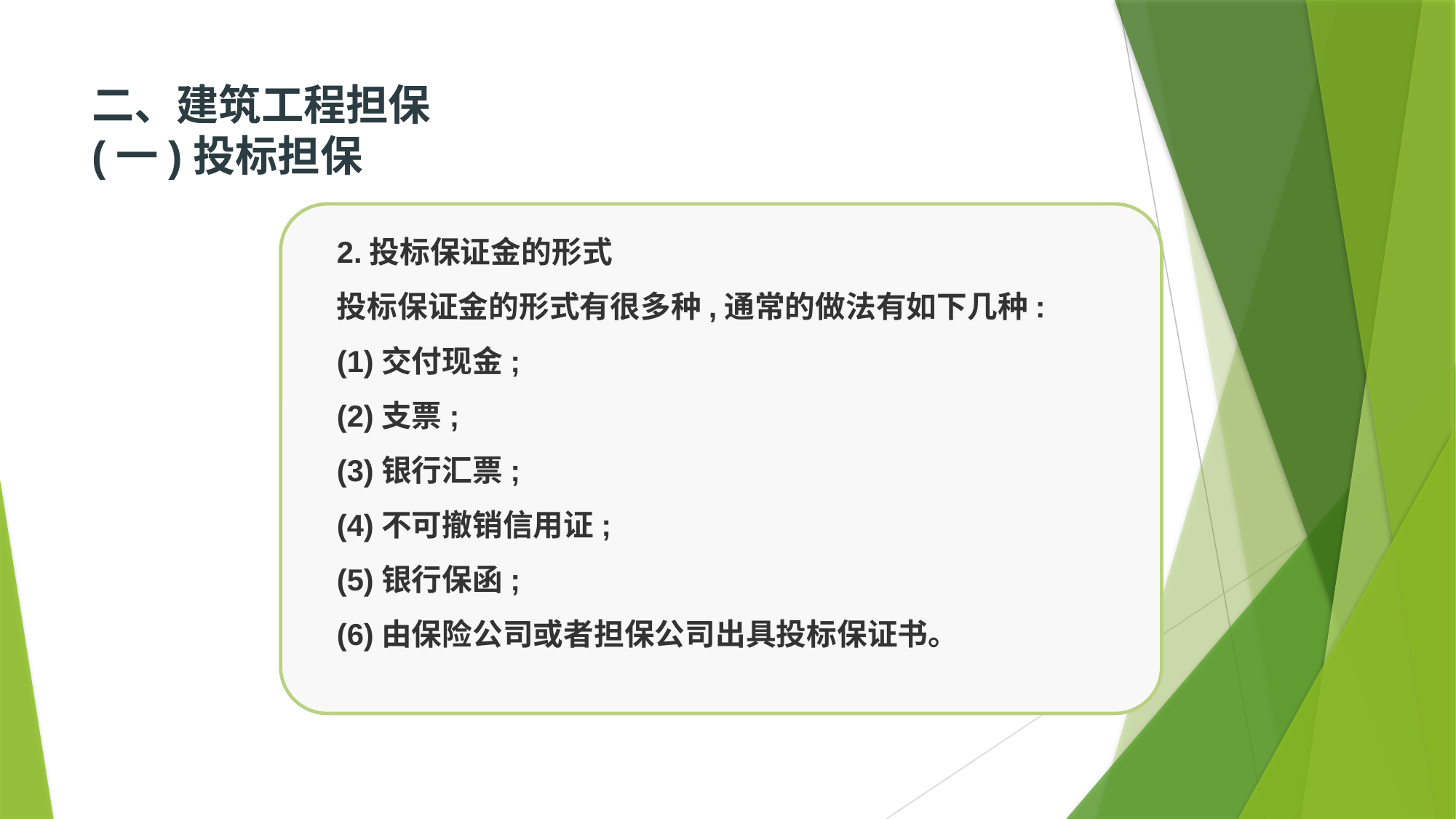

# 二、建筑工程担保 (一)投标担保

2.投标保证金的形式
投标保证金的形式有很多种,通常的做法有如下几种:
(1)交付现金;
(2)支票;
(3)银行汇票;
(4)不可撤销信用证;
(5)银行保函;
(6)由保险公司或者担保公司出具投标保证书。